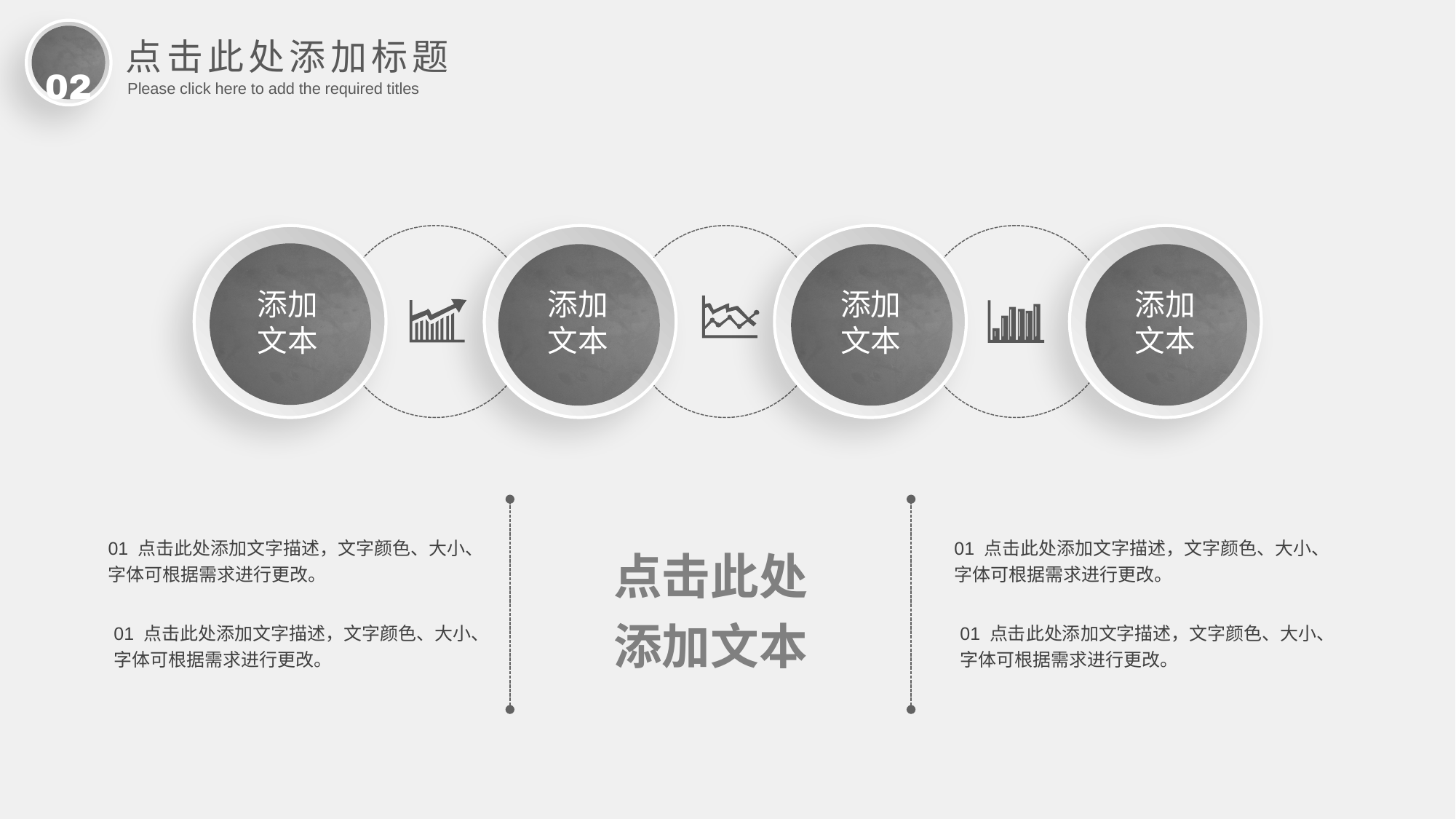

02

点击此处添加标题
Please click here to add the required titles

添加
文本

添加
文本

添加
标题
添加
文本

添加
文本

01 点击此处添加文字描述，文字颜色、大小、字体可根据需求进行更改。
01 点击此处添加文字描述，文字颜色、大小、字体可根据需求进行更改。
点击此处
添加文本
01 点击此处添加文字描述，文字颜色、大小、字体可根据需求进行更改。
01 点击此处添加文字描述，文字颜色、大小、字体可根据需求进行更改。